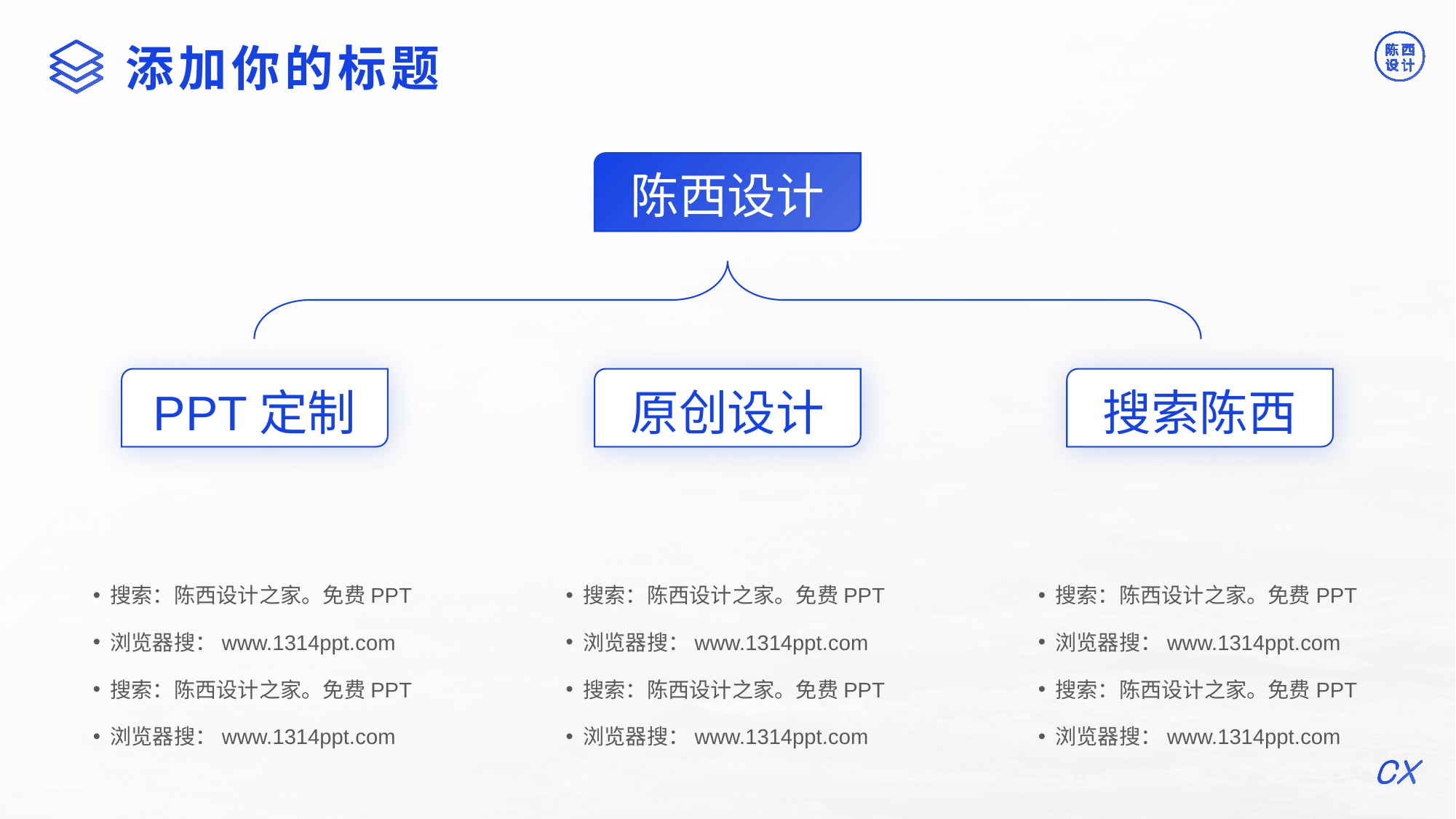

©版权所有：陈西设计之家(微信号：2090298045）
©版权所属公司：合肥陈西文化传媒科技有限公司

添加你的标题

陈西设计

PPT定制
原创设计
搜索陈西
搜索：陈西设计之家。免费PPT
搜索：陈西设计之家。免费PPT
搜索：陈西设计之家。免费PPT
浏览器搜：www.1314ppt.com
浏览器搜：www.1314ppt.com
浏览器搜：www.1314ppt.com
搜索：陈西设计之家。免费PPT
搜索：陈西设计之家。免费PPT
搜索：陈西设计之家。免费PPT
浏览器搜：www.1314ppt.com
浏览器搜：www.1314ppt.com
浏览器搜：www.1314ppt.com

©版权所有：陈西设计之家(微信号：2090298045）
©版权所属公司：合肥陈西文化传媒科技有限公司